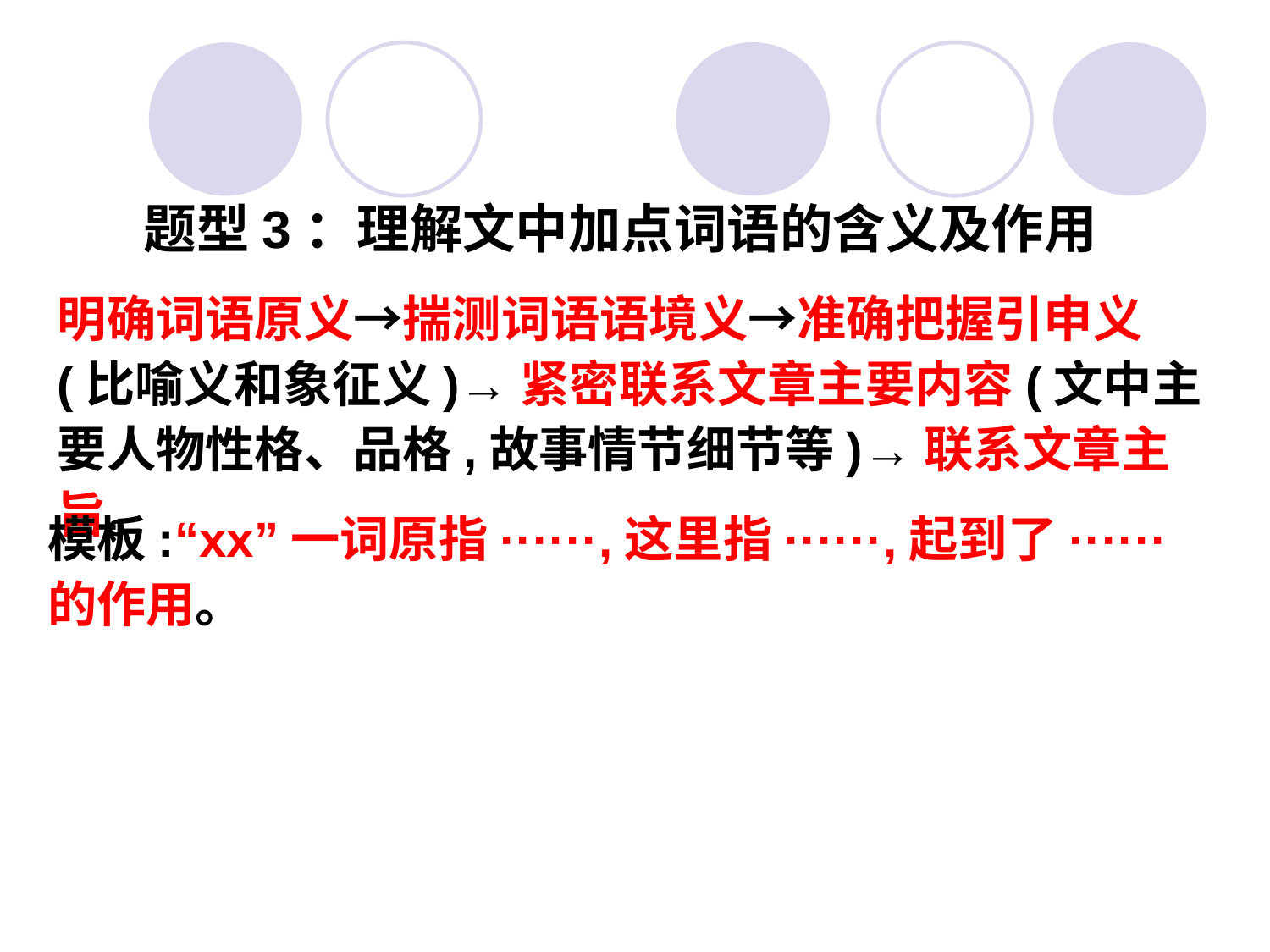

题型3：理解文中加点词语的含义及作用
明确词语原义→揣测词语语境义→准确把握引申义(比喻义和象征义)→紧密联系文章主要内容(文中主要人物性格、品格,故事情节细节等)→联系文章主旨。
模板:“xx”一词原指······,这里指······,起到了······的作用。